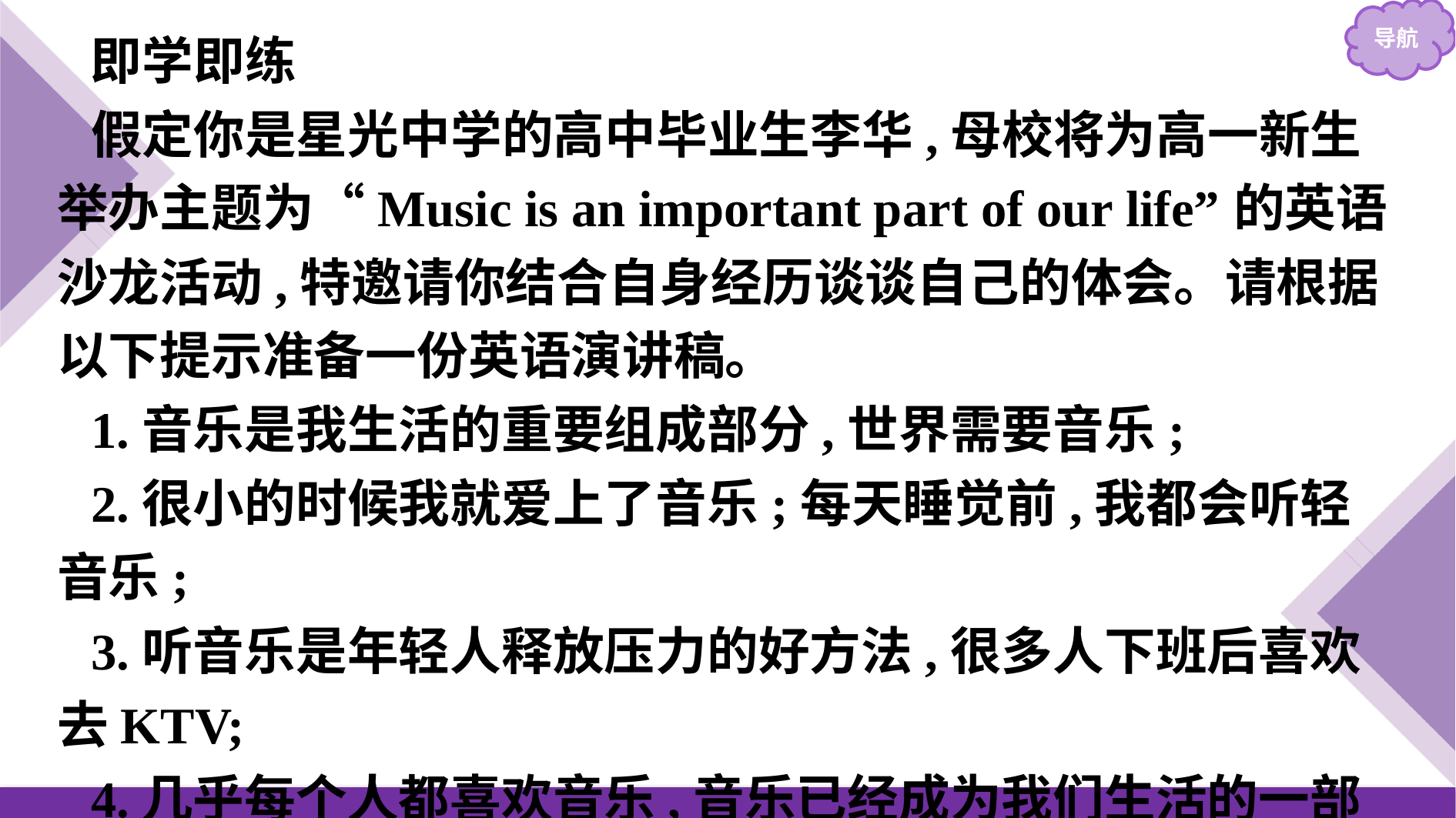

即学即练
假定你是星光中学的高中毕业生李华,母校将为高一新生举办主题为“Music is an important part of our life”的英语沙龙活动,特邀请你结合自身经历谈谈自己的体会。请根据以下提示准备一份英语演讲稿。
1.音乐是我生活的重要组成部分,世界需要音乐;
2.很小的时候我就爱上了音乐;每天睡觉前,我都会听轻音乐;
3.听音乐是年轻人释放压力的好方法,很多人下班后喜欢去KTV;
4.几乎每个人都喜欢音乐,音乐已经成为我们生活的一部分。